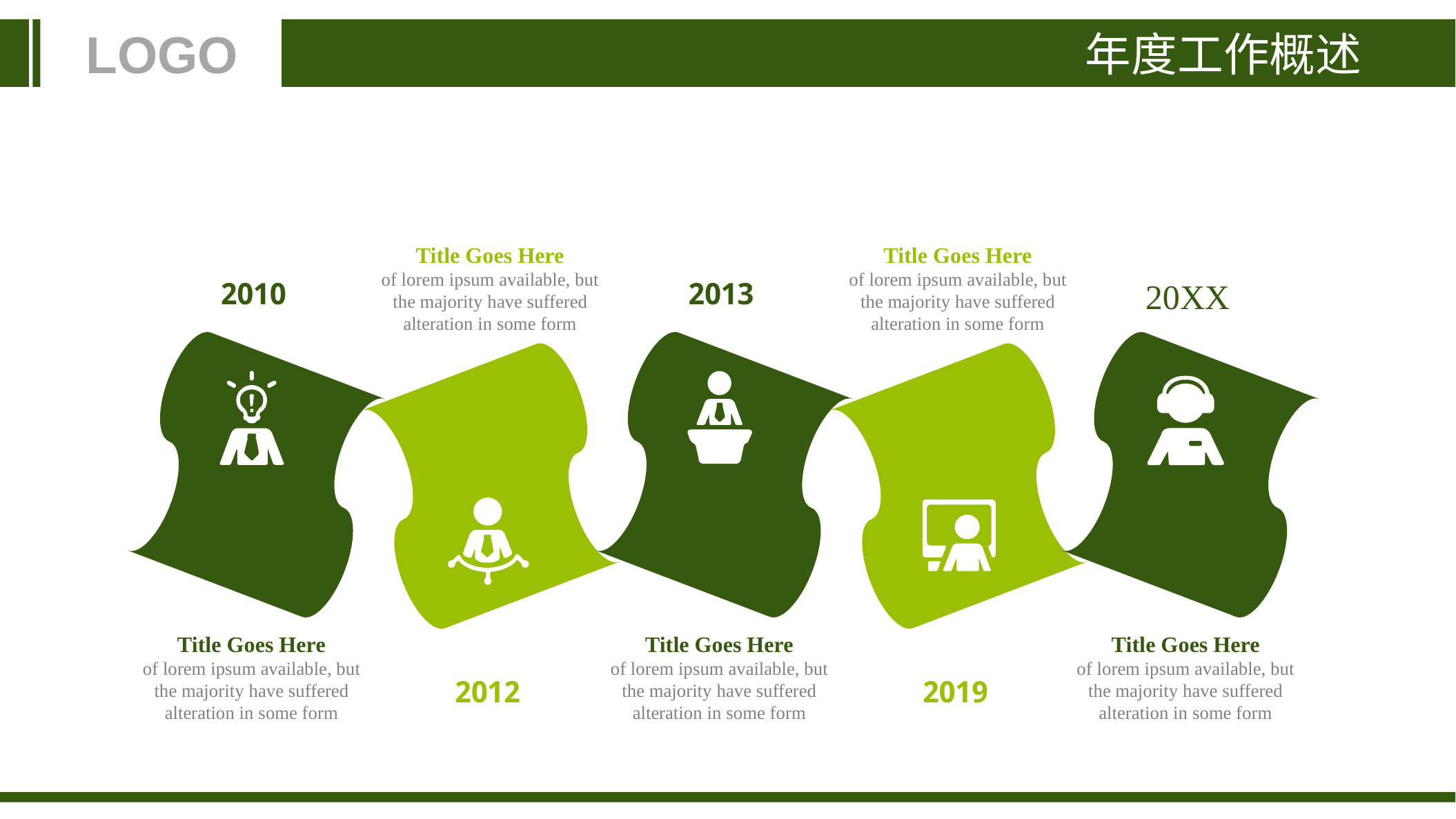

年度工作概述
LOGO
Title Goes Here
of lorem ipsum available, but the majority have suffered alteration in some form
Title Goes Here
of lorem ipsum available, but the majority have suffered alteration in some form
2010
2013
20XX

Title Goes Here
of lorem ipsum available, but the majority have suffered alteration in some form
Title Goes Here
of lorem ipsum available, but the majority have suffered alteration in some form
Title Goes Here
of lorem ipsum available, but the majority have suffered alteration in some form
2012
2019